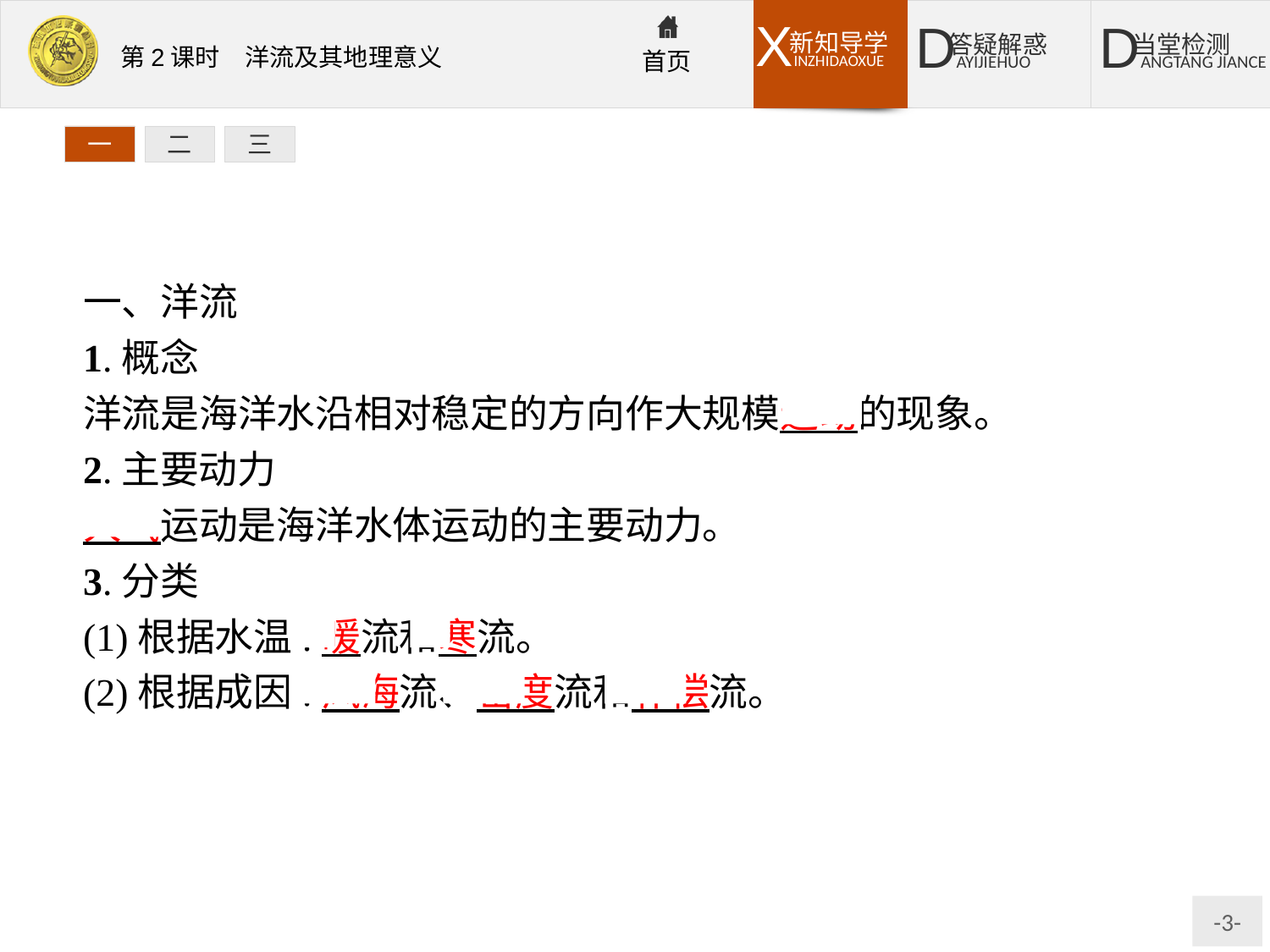

一
二
三
一、洋流
1.概念
洋流是海洋水沿相对稳定的方向作大规模运动的现象。
2.主要动力
大气运动是海洋水体运动的主要动力。
3.分类
(1)根据水温:暖流和寒流。
(2)根据成因:风海流、密度流和补偿流。